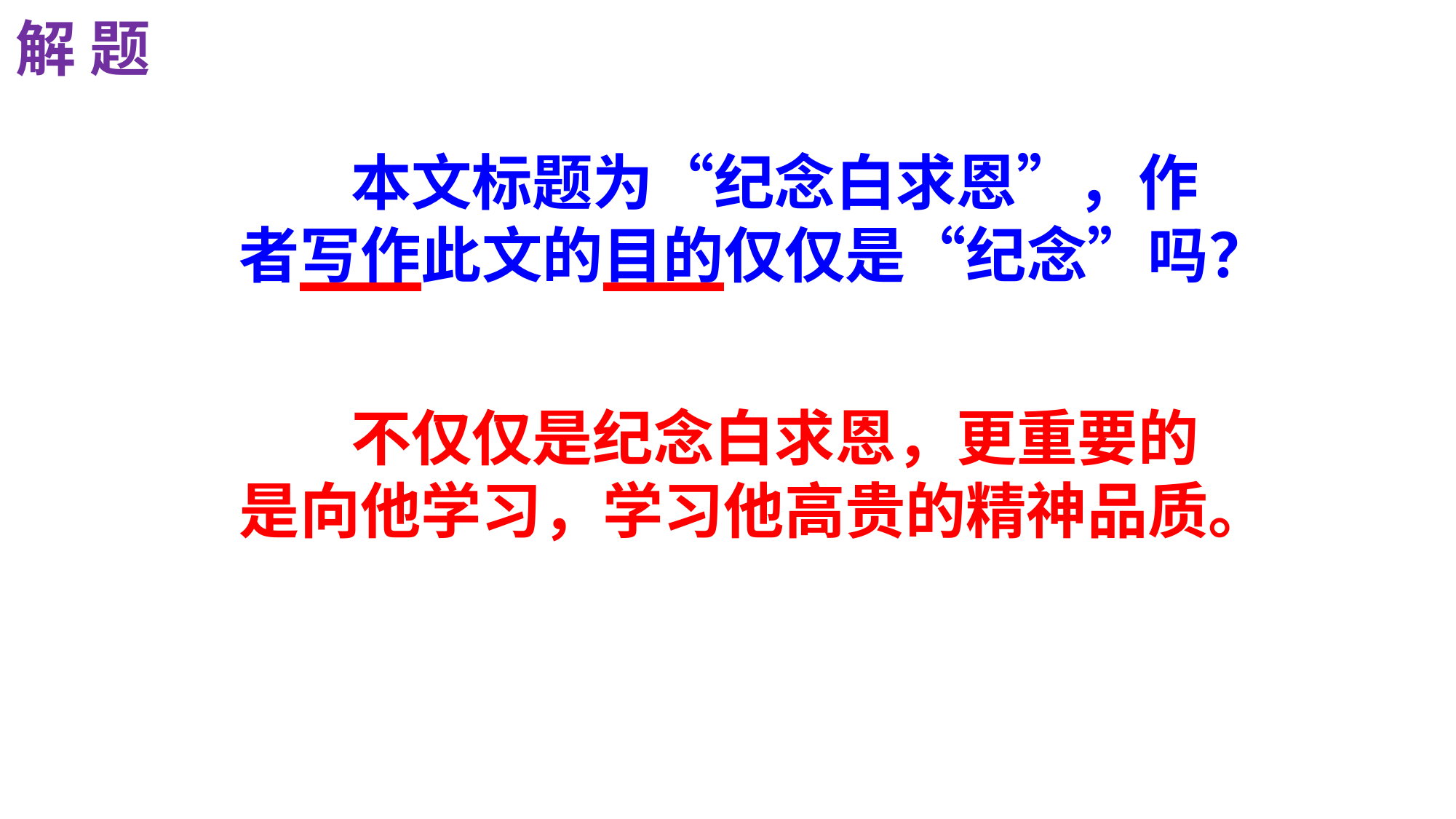

解 题
       本文标题为“纪念白求恩”，作者写作此文的目的仅仅是“纪念”吗？
       不仅仅是纪念白求恩，更重要的是向他学习，学习他高贵的精神品质。